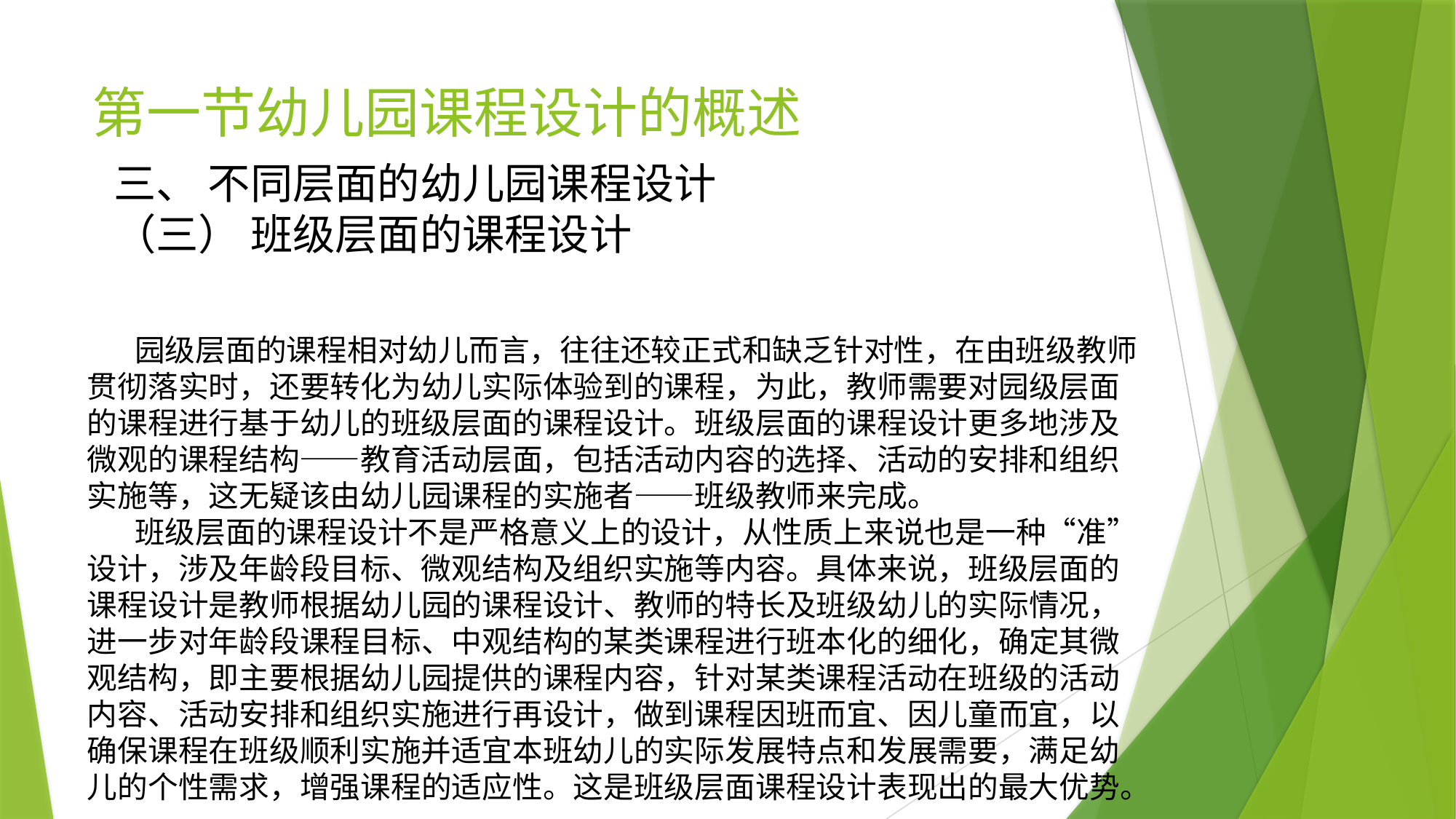

# 第一节幼儿园课程设计的概述
三、 不同层面的幼儿园课程设计
（三） 班级层面的课程设计
      园级层面的课程相对幼儿而言，往往还较正式和缺乏针对性，在由班级教师贯彻落实时，还要转化为幼儿实际体验到的课程，为此，教师需要对园级层面的课程进行基于幼儿的班级层面的课程设计。班级层面的课程设计更多地涉及微观的课程结构——教育活动层面，包括活动内容的选择、活动的安排和组织实施等，这无疑该由幼儿园课程的实施者——班级教师来完成。
      班级层面的课程设计不是严格意义上的设计，从性质上来说也是一种“准”设计，涉及年龄段目标、微观结构及组织实施等内容。具体来说，班级层面的课程设计是教师根据幼儿园的课程设计、教师的特长及班级幼儿的实际情况，进一步对年龄段课程目标、中观结构的某类课程进行班本化的细化，确定其微观结构，即主要根据幼儿园提供的课程内容，针对某类课程活动在班级的活动内容、活动安排和组织实施进行再设计，做到课程因班而宜、因儿童而宜，以确保课程在班级顺利实施并适宜本班幼儿的实际发展特点和发展需要，满足幼儿的个性需求，增强课程的适应性。这是班级层面课程设计表现出的最大优势。